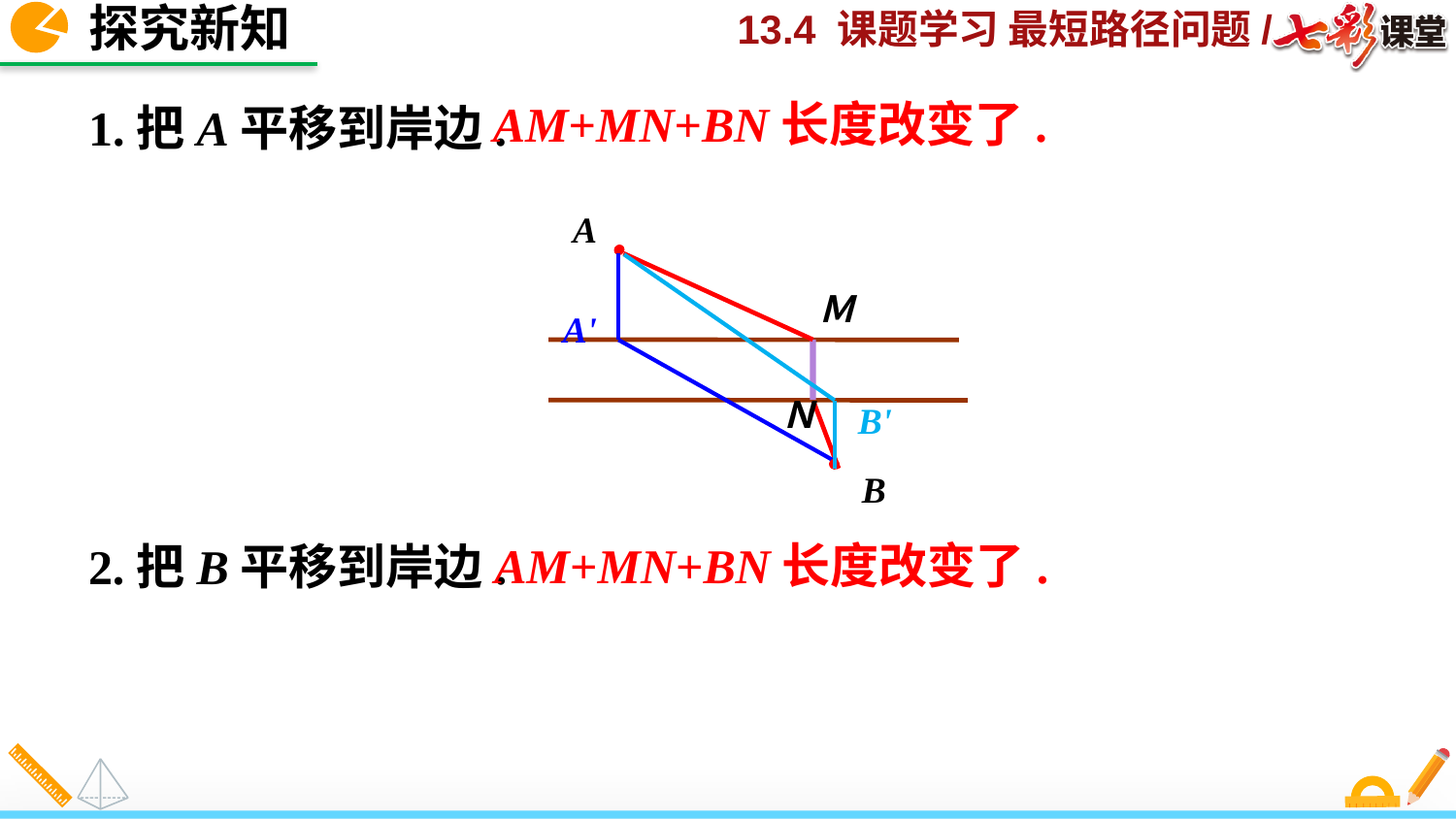

探究新知

AM+MN+BN长度改变了.
1.把A平移到岸边.
A

Ｍ
A'

Ｎ
B'

B
AM+MN+BN长度改变了.
2.把B平移到岸边.